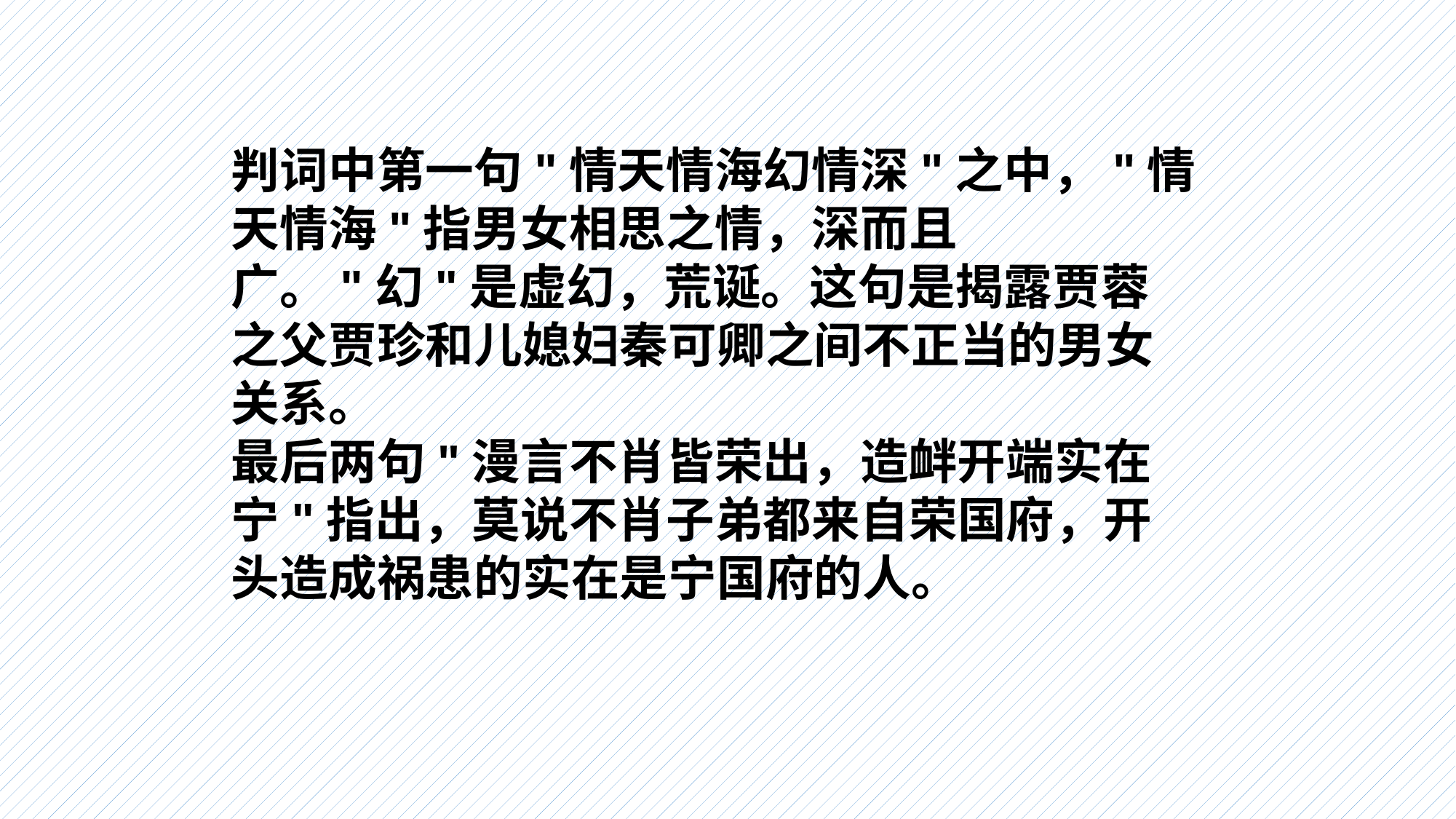

判词中第一句"情天情海幻情深"之中，"情天情海"指男女相思之情，深而且广。"幻"是虚幻，荒诞。这句是揭露贾蓉之父贾珍和儿媳妇秦可卿之间不正当的男女关系。
最后两句"漫言不肖皆荣出，造衅开端实在宁"指出，莫说不肖子弟都来自荣国府，开头造成祸患的实在是宁国府的人。